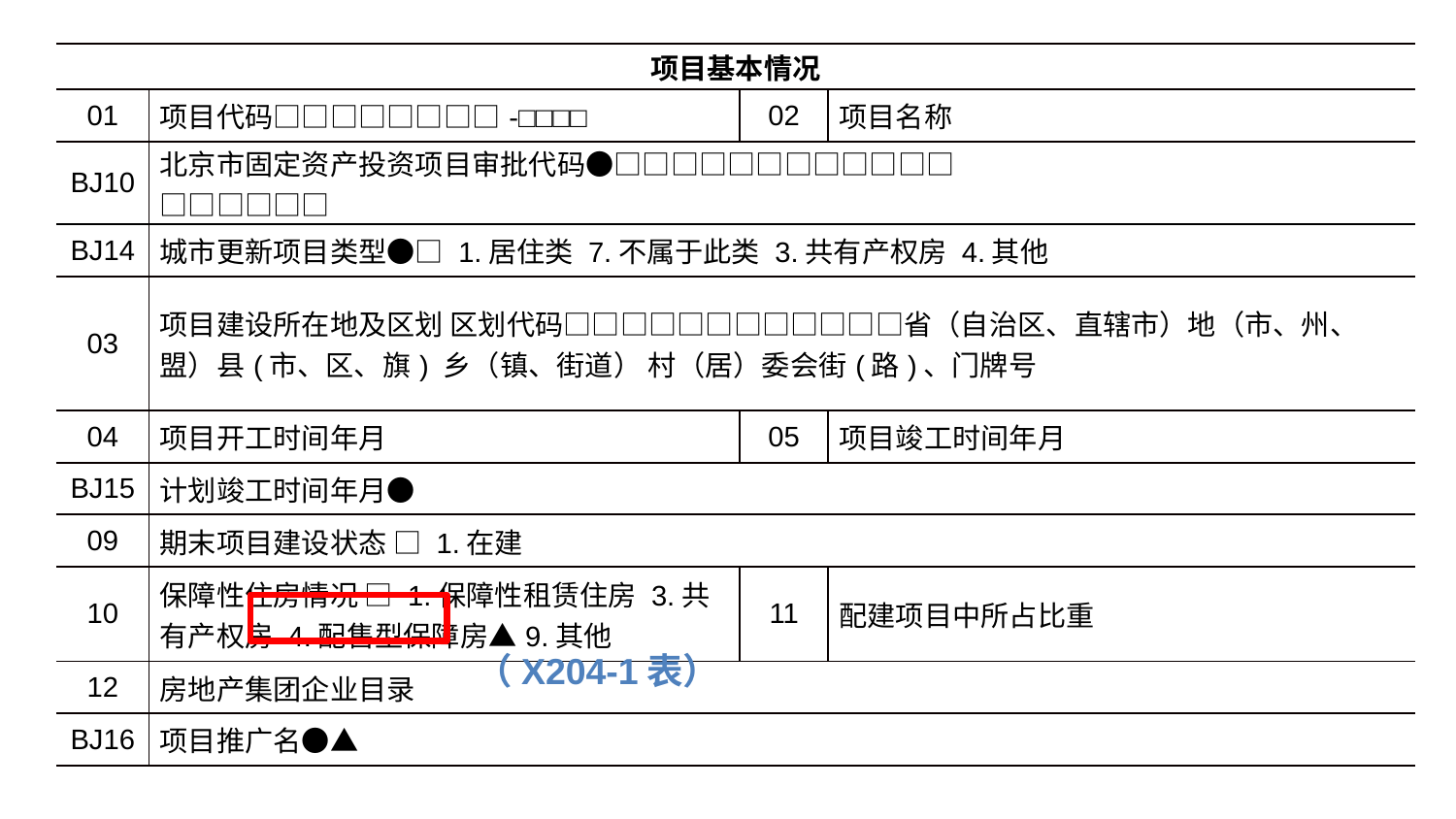

| 项目基本情况 |  |  |  |  |  |
| --- | --- | --- | --- | --- | --- |
| 01 | 项目代码□□□□□□□□-□□□□ | 02 | 项目名称 |  |  |
| BJ10 | 北京市固定资产投资项目审批代码●□□□□□□□□□□□□□□□□□□ |  |  |  |  |
| BJ14 | 城市更新项目类型●□ 1.居住类 7.不属于此类 3.共有产权房 4.其他 |  |  |  |  |
| 03 | 项目建设所在地及区划 区划代码□□□□□□□□□□□□省（自治区、直辖市）地（市、州、盟）县(市、区、旗) 乡（镇、街道） 村（居）委会街(路)、门牌号 |  |  |  |  |
| 04 | 项目开工时间年月 | 05 | 项目竣工时间年月 |  |  |
| BJ15 | 计划竣工时间年月● |  |  |  |  |
| 09 | 期末项目建设状态 □ 1.在建 |  |  |  |  |
| 10 | 保障性住房情况 □ 1.保障性租赁住房 3.共有产权房 4.配售型保障房▲9.其他 | 11 | 配建项目中所占比重 |  |  |
| 12 | 房地产集团企业目录 |  |  |  |  |
| BJ16 | 项目推广名●▲ |  |  |  |  |

（X204-1表）